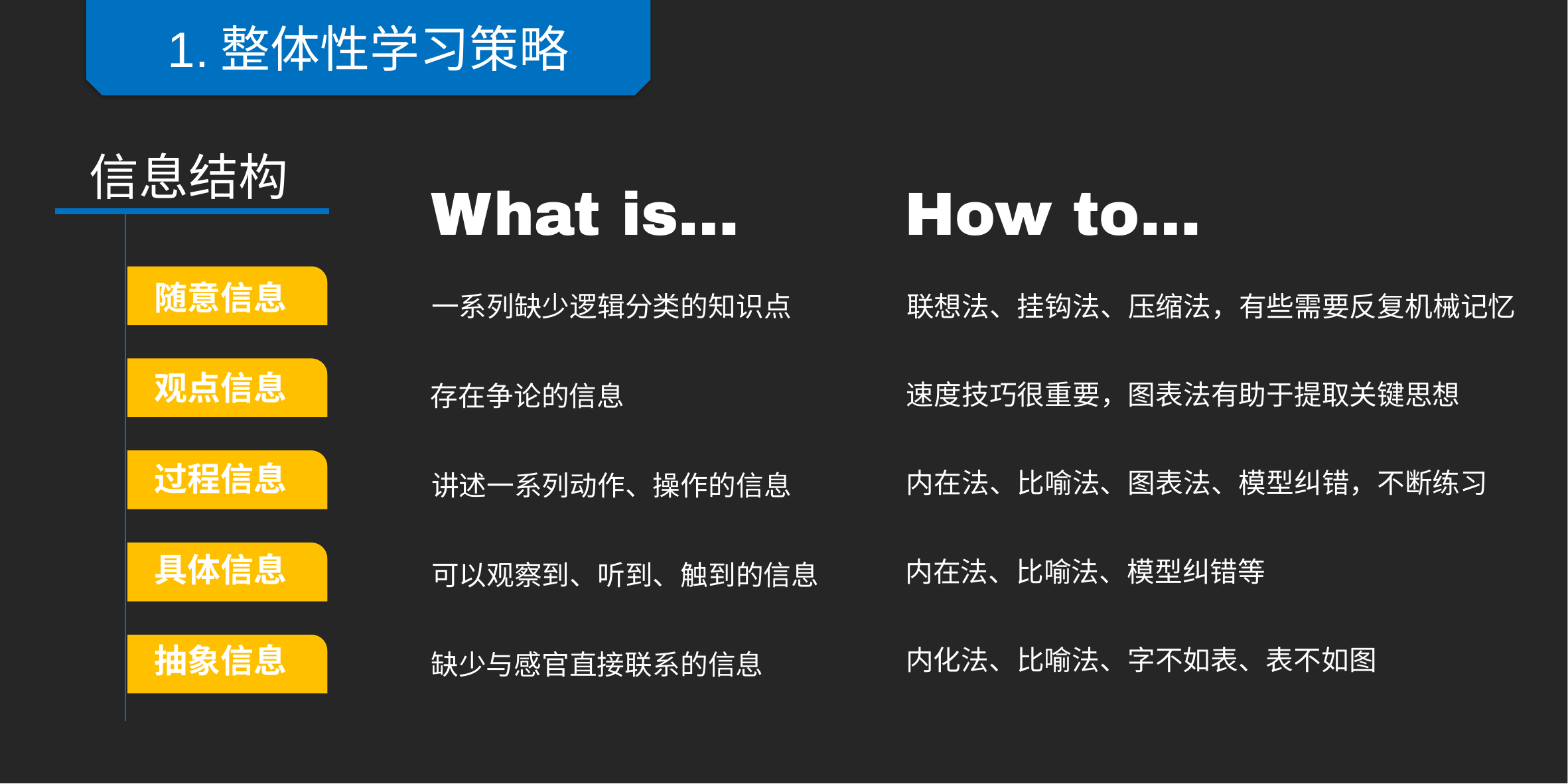

1.整体性学习策略
信息结构
How to…
What is…

随意信息
一系列缺少逻辑分类的知识点
联想法、挂钩法、压缩法，有些需要反复机械记忆

观点信息
速度技巧很重要，图表法有助于提取关键思想
存在争论的信息

过程信息
内在法、比喻法、图表法、模型纠错，不断练习
讲述一系列动作、操作的信息

具体信息
内在法、比喻法、模型纠错等
可以观察到、听到、触到的信息

抽象信息
内化法、比喻法、字不如表、表不如图
缺少与感官直接联系的信息